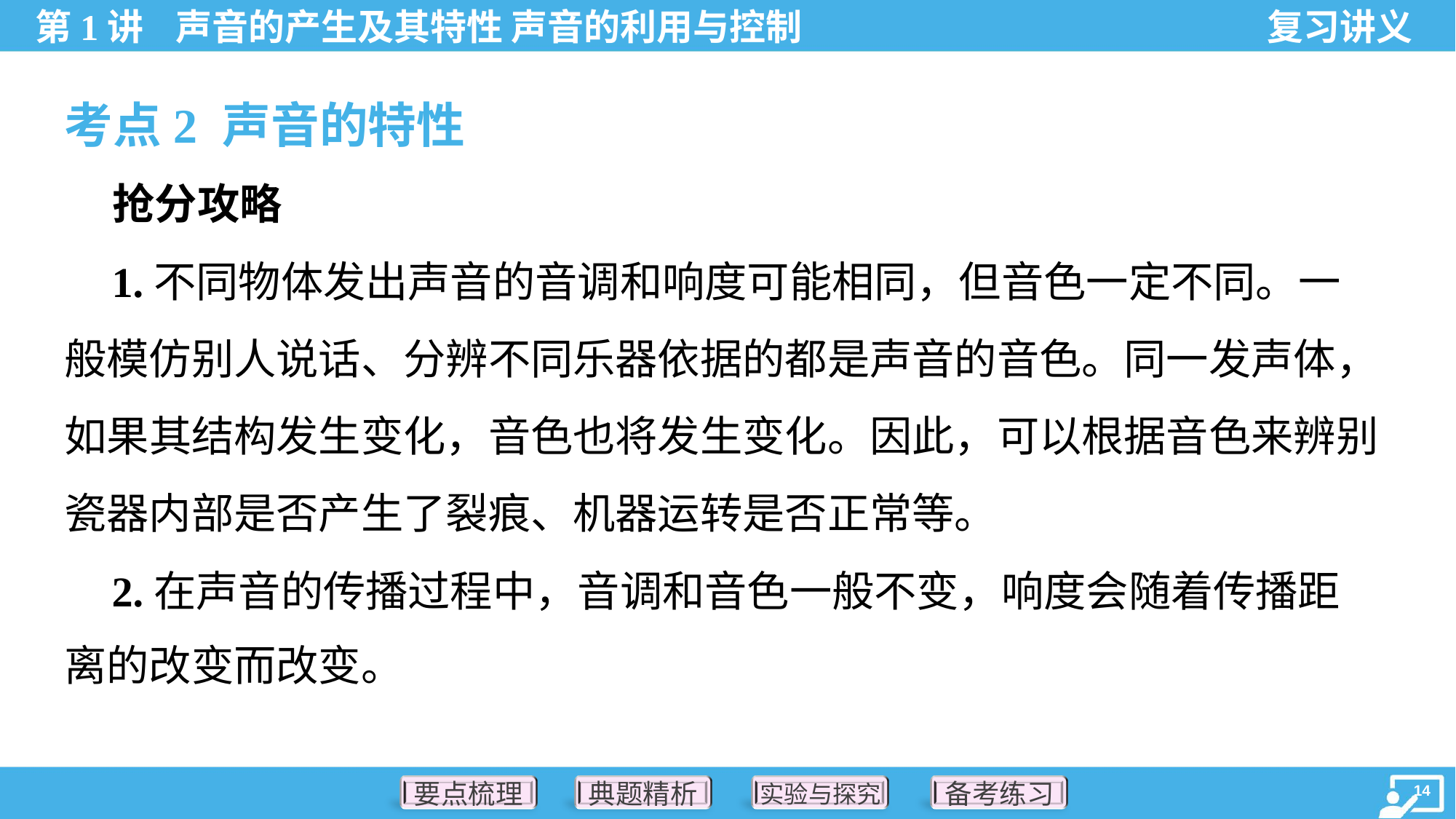

考点2 声音的特性
    抢分攻略
    1.不同物体发出声音的音调和响度可能相同，但音色一定不同。一
般模仿别人说话、分辨不同乐器依据的都是声音的音色。同一发声体，
如果其结构发生变化，音色也将发生变化。因此，可以根据音色来辨别
瓷器内部是否产生了裂痕、机器运转是否正常等。
    2.在声音的传播过程中，音调和音色一般不变，响度会随着传播距
离的改变而改变。